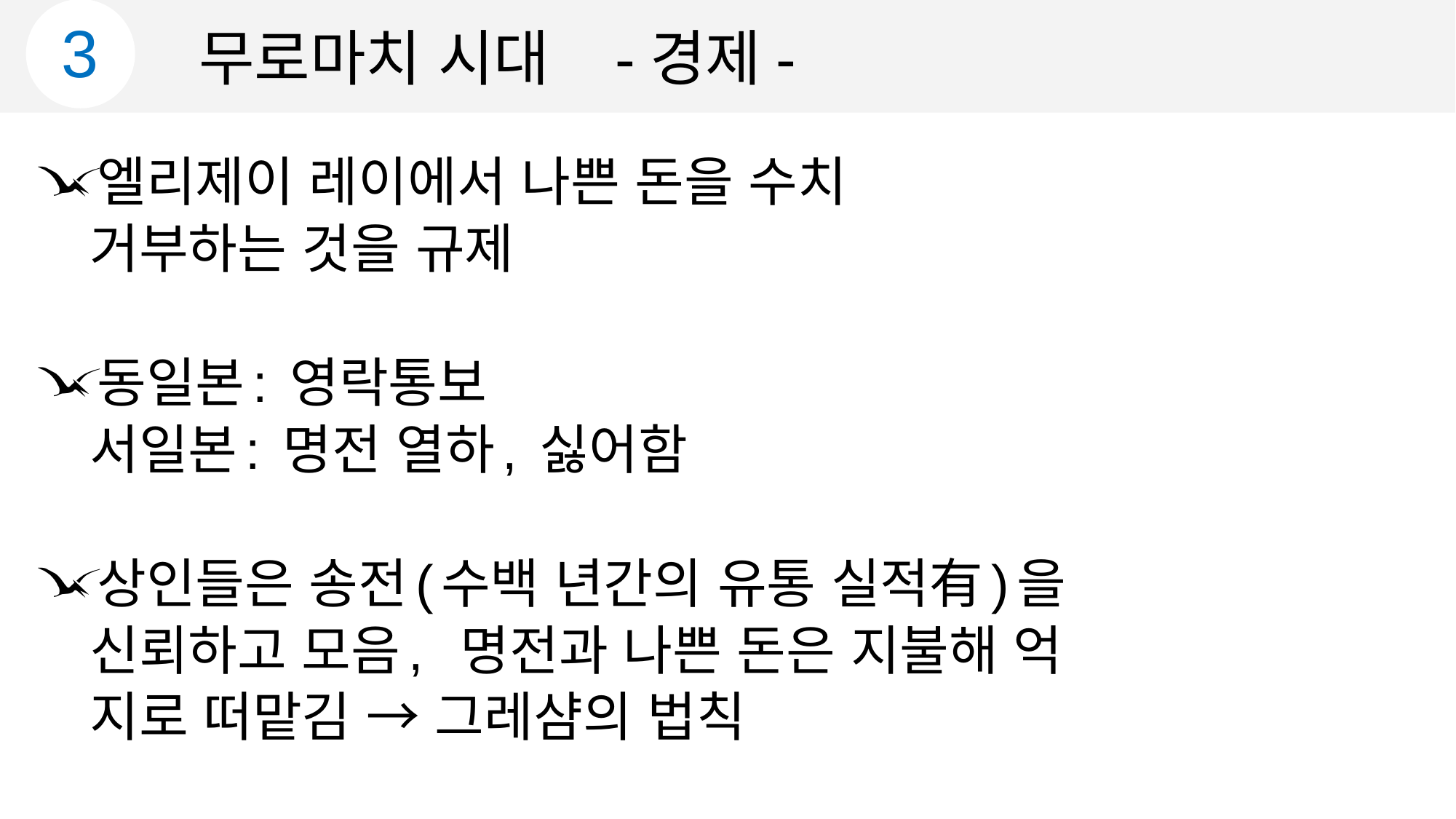

3
무로마치 시대   -경제-
 엘리제이 레이에서 나쁜 돈을 수치
   거부하는 것을 규제

 동일본: 영락통보
   서일본: 명전 열하, 싫어함

 상인들은 송전(수백 년간의 유통 실적有)을
   신뢰하고 모음,  명전과 나쁜 돈은 지불해 억
   지로 떠맡김 → 그레샴의 법칙